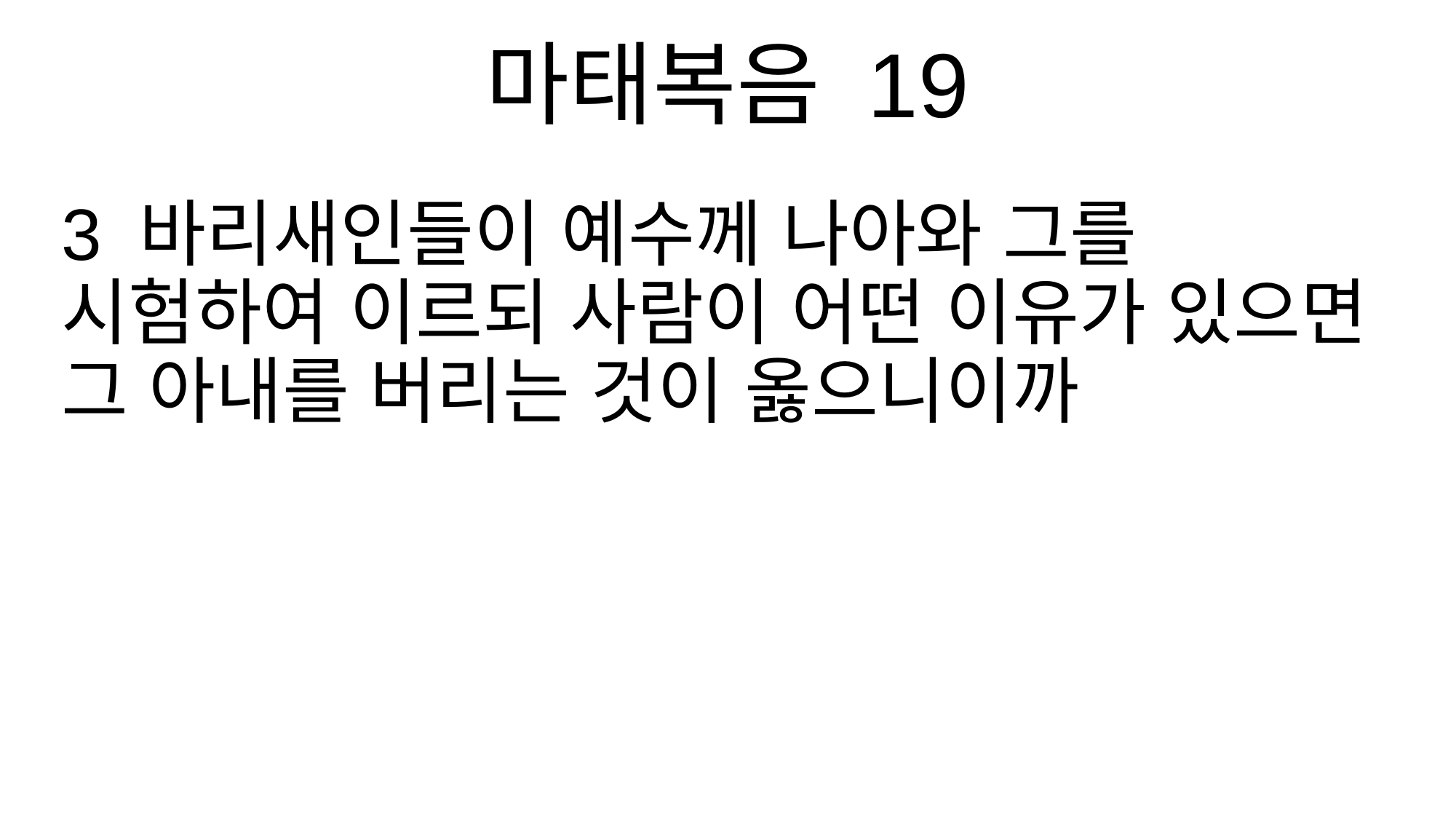

마태복음 19
3 바리새인들이 예수께 나아와 그를 시험하여 이르되 사람이 어떤 이유가 있으면 그 아내를 버리는 것이 옳으니이까